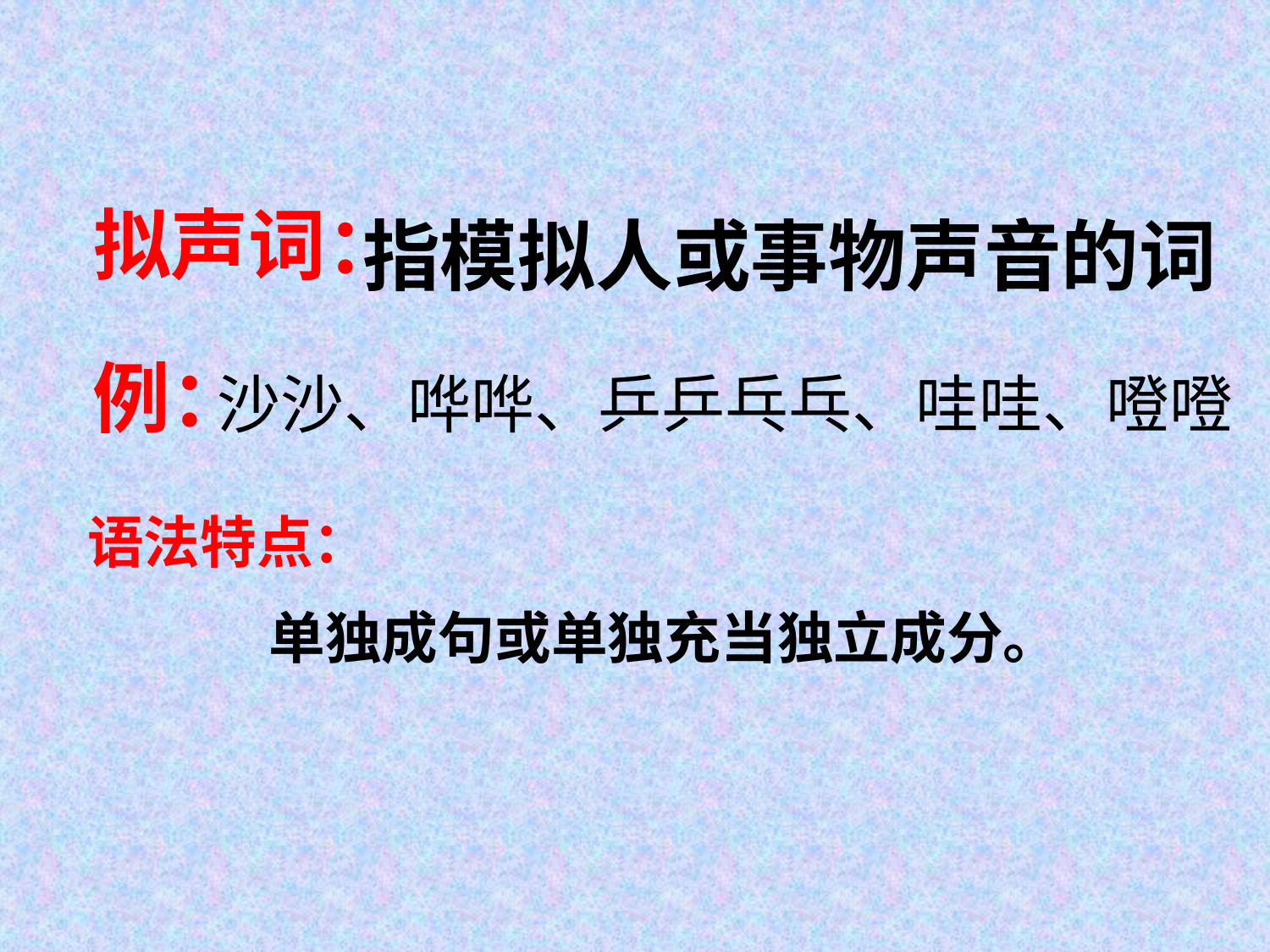

拟声词：
指模拟人或事物声音的词
例：
沙沙、哗哗、乒乒乓乓、哇哇、噔噔
语法特点：
             单独成句或单独充当独立成分。